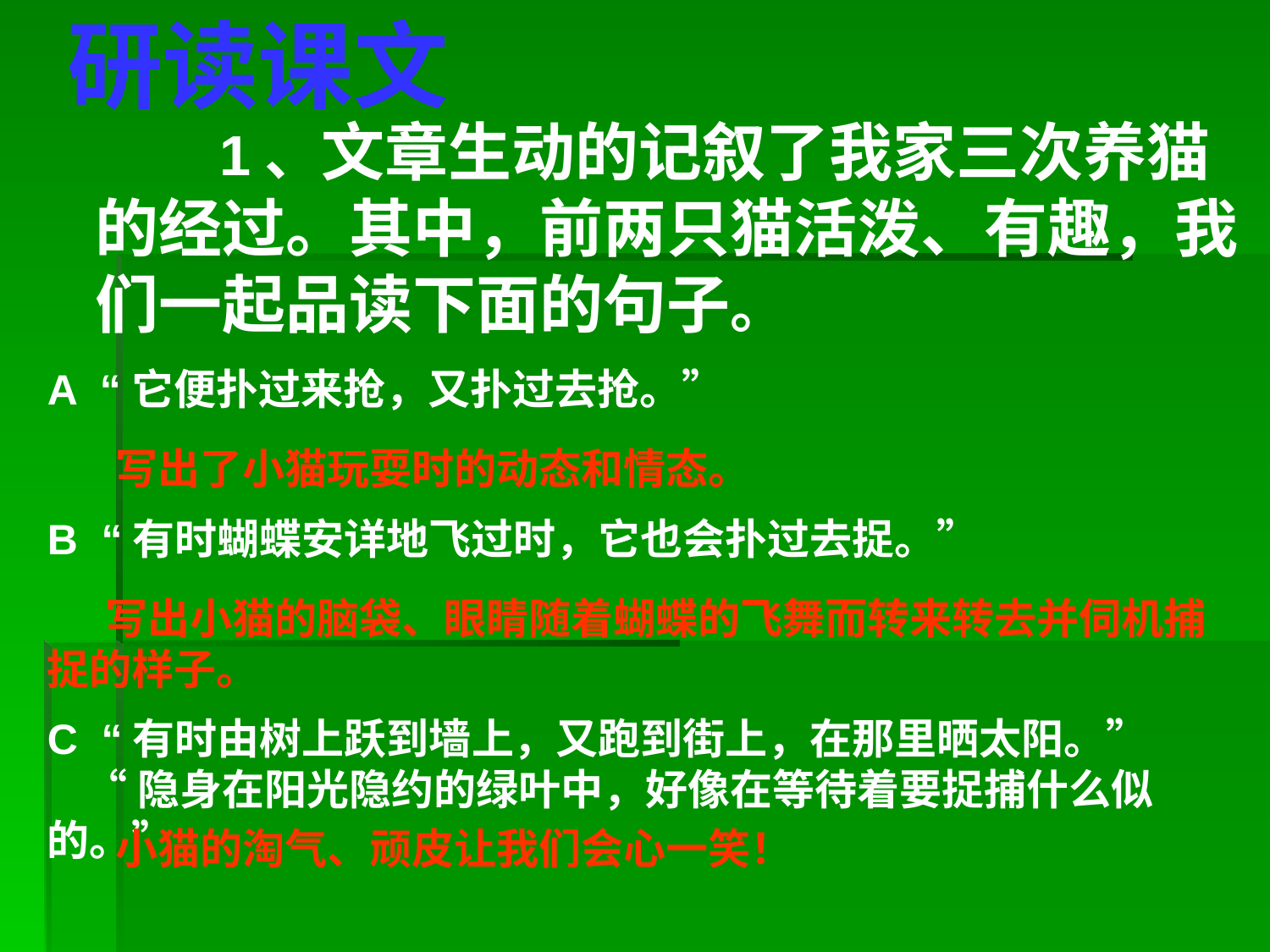

# 研读课文
           1、文章生动的记叙了我家三次养猫的经过。其中，前两只猫活泼、有趣，我们一起品读下面的句子。
A  “它便扑过来抢，又扑过去抢。”
     写出了小猫玩耍时的动态和情态。
B  “有时蝴蝶安详地飞过时，它也会扑过去捉。”
     写出小猫的脑袋、眼睛随着蝴蝶的飞舞而转来转去并伺机捕捉的样子。
C  “有时由树上跃到墙上，又跑到街上，在那里晒太阳。”
    “隐身在阳光隐约的绿叶中，好像在等待着要捉捕什么似的。”
    小猫的淘气、顽皮让我们会心一笑！